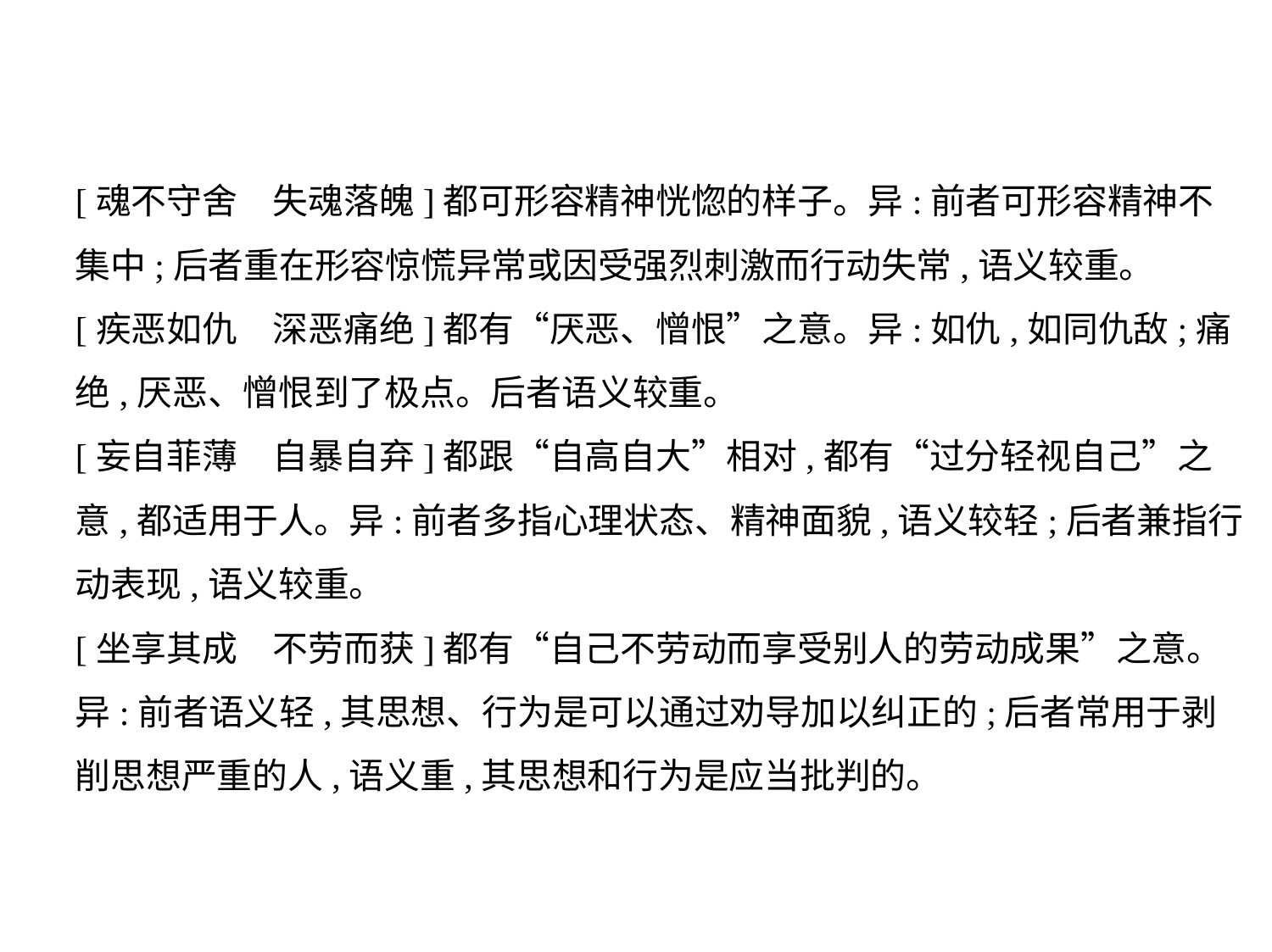

[魂不守舍　失魂落魄]都可形容精神恍惚的样子。异:前者可形容精神不
集中;后者重在形容惊慌异常或因受强烈刺激而行动失常,语义较重。
[疾恶如仇　深恶痛绝]都有“厌恶、憎恨”之意。异:如仇,如同仇敌;痛
绝,厌恶、憎恨到了极点。后者语义较重。
[妄自菲薄　自暴自弃]都跟“自高自大”相对,都有“过分轻视自己”之
意,都适用于人。异:前者多指心理状态、精神面貌,语义较轻;后者兼指行
动表现,语义较重。
[坐享其成　不劳而获]都有“自己不劳动而享受别人的劳动成果”之意。
异:前者语义轻,其思想、行为是可以通过劝导加以纠正的;后者常用于剥
削思想严重的人,语义重,其思想和行为是应当批判的。